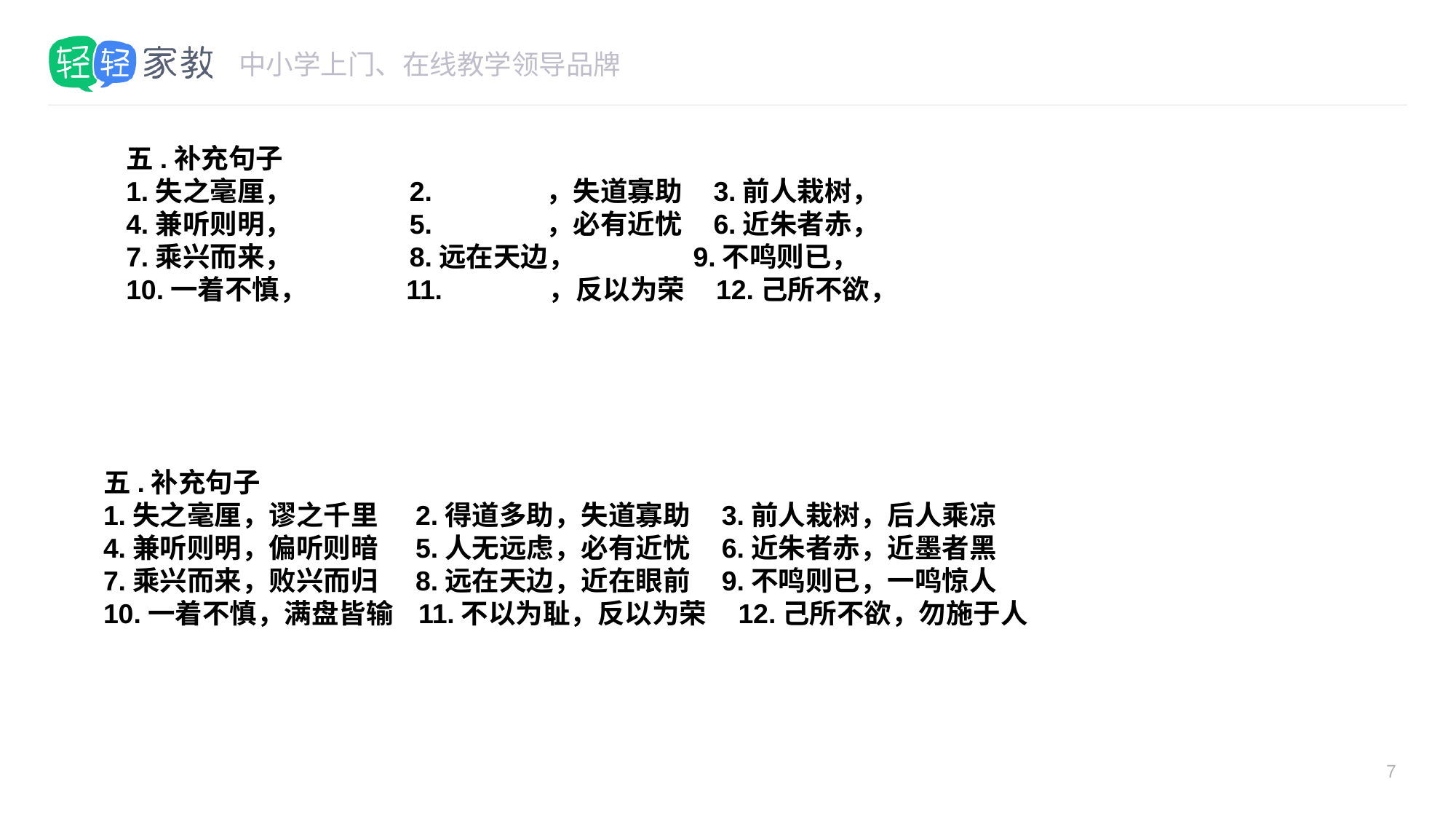

#
五.补充句子
1.失之毫厘，                  2.              ，失道寡助    3.前人栽树，
4.兼听则明，                  5.              ，必有近忧    6.近朱者赤，
7.乘兴而来，                  8.远在天边，                  9.不鸣则已，
10.一着不慎，               11.             ，反以为荣    12.己所不欲，

五.补充句子
1.失之毫厘，谬之千里     2.得道多助，失道寡助    3.前人栽树，后人乘凉
4.兼听则明，偏听则暗     5.人无远虑，必有近忧    6.近朱者赤，近墨者黑
7.乘兴而来，败兴而归     8.远在天边，近在眼前    9.不鸣则已，一鸣惊人
10.一着不慎，满盘皆输   11.不以为耻，反以为荣    12.己所不欲，勿施于人

7